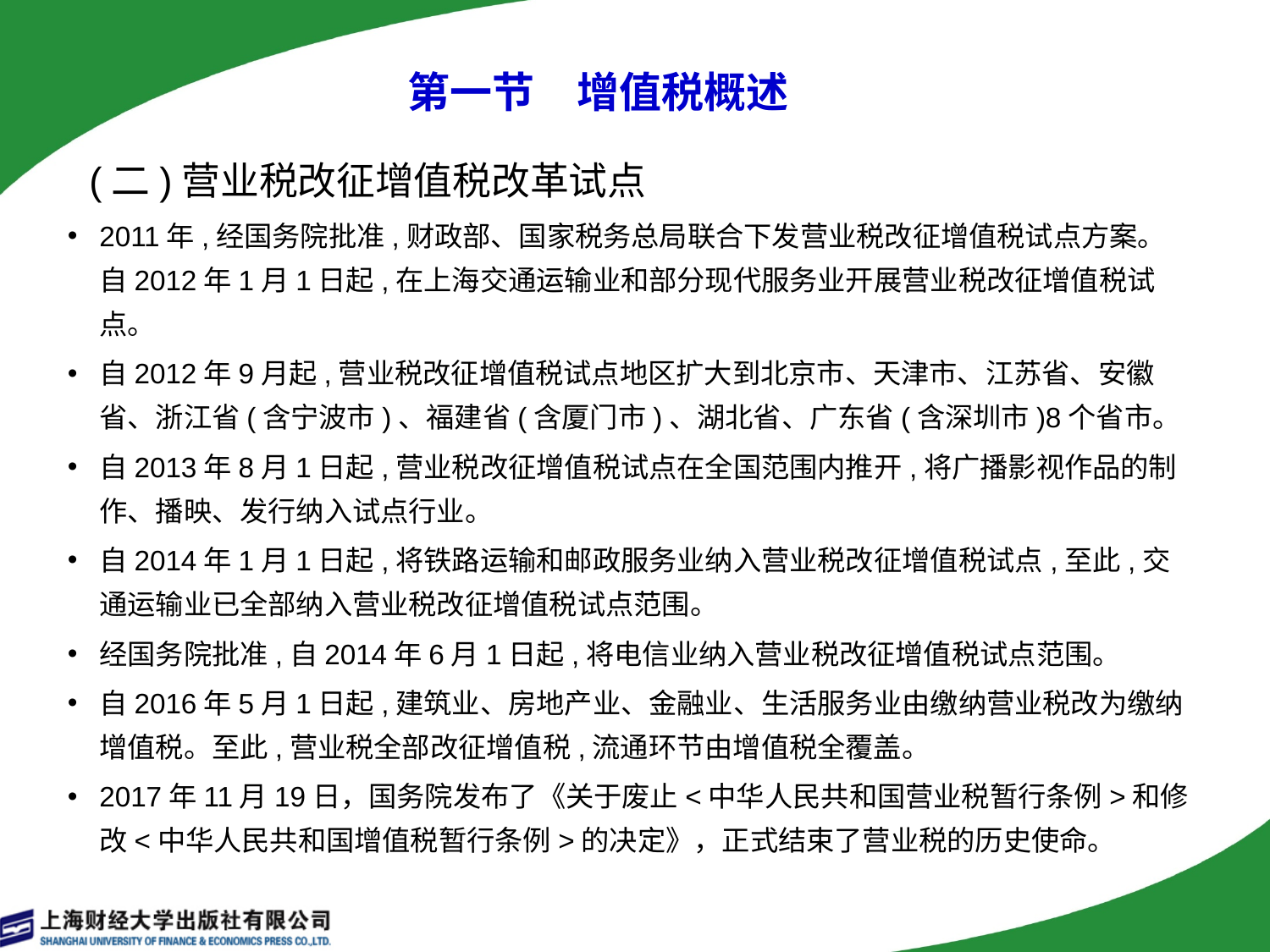

第一节　增值税概述
  (二)营业税改征增值税改革试点
2011年,经国务院批准,财政部、国家税务总局联合下发营业税改征增值税试点方案。自2012年1月1日起,在上海交通运输业和部分现代服务业开展营业税改征增值税试点。
自2012年9月起,营业税改征增值税试点地区扩大到北京市、天津市、江苏省、安徽省、浙江省(含宁波市)、福建省(含厦门市)、湖北省、广东省(含深圳市)8个省市。
自2013年8月1日起,营业税改征增值税试点在全国范围内推开,将广播影视作品的制作、播映、发行纳入试点行业。
自2014年1月1日起,将铁路运输和邮政服务业纳入营业税改征增值税试点,至此,交通运输业已全部纳入营业税改征增值税试点范围。
经国务院批准,自2014年6月1日起,将电信业纳入营业税改征增值税试点范围。
自2016年5月1日起,建筑业、房地产业、金融业、生活服务业由缴纳营业税改为缴纳增值税。至此,营业税全部改征增值税,流通环节由增值税全覆盖。
2017年11月19日，国务院发布了《关于废止<中华人民共和国营业税暂行条例>和修改<中华人民共和国增值税暂行条例>的决定》，正式结束了营业税的历史使命。